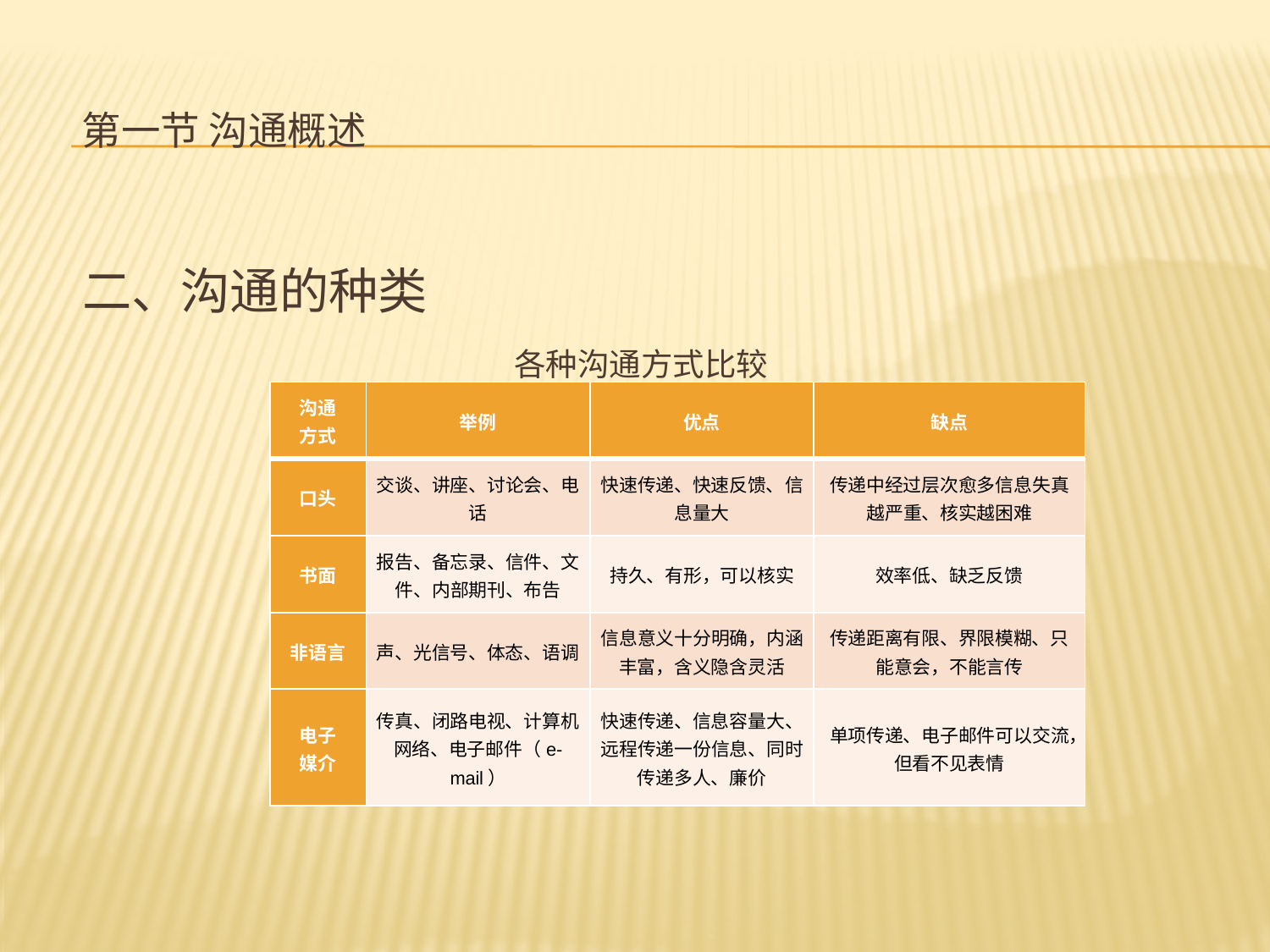

# 第一节 沟通概述
二、沟通的种类
各种沟通方式比较
| 沟通 方式 | 举例 | 优点 | 缺点 |
| --- | --- | --- | --- |
| 口头 | 交谈、讲座、讨论会、电话 | 快速传递、快速反馈、信息量大 | 传递中经过层次愈多信息失真越严重、核实越困难 |
| 书面 | 报告、备忘录、信件、文件、内部期刊、布告 | 持久、有形，可以核实 | 效率低、缺乏反馈 |
| 非语言 | 声、光信号、体态、语调 | 信息意义十分明确，内涵丰富，含义隐含灵活 | 传递距离有限、界限模糊、只能意会，不能言传 |
| 电子 媒介 | 传真、闭路电视、计算机网络、电子邮件（e-mail） | 快速传递、信息容量大、远程传递一份信息、同时传递多人、廉价 | 单项传递、电子邮件可以交流，但看不见表情 |